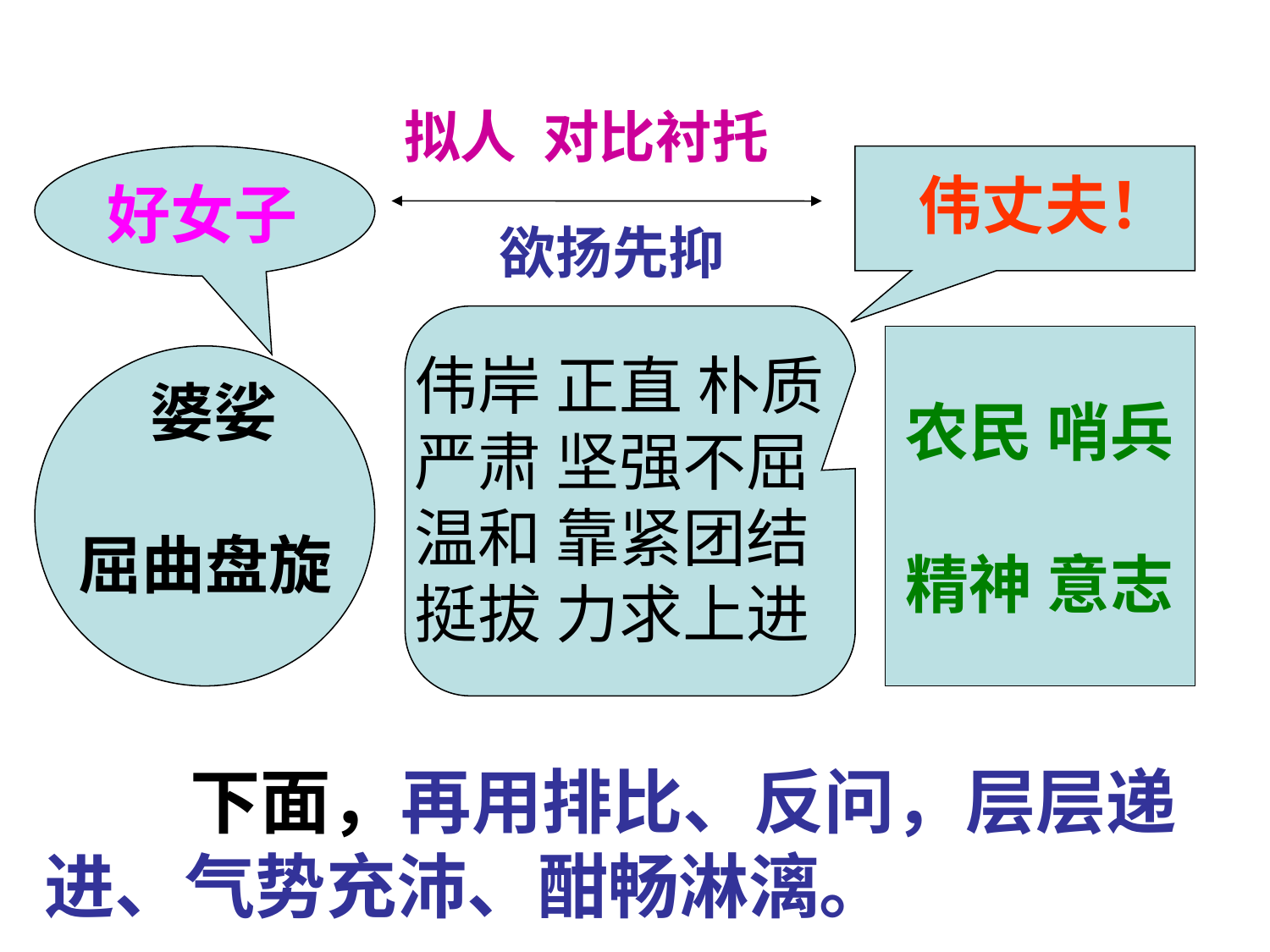

拟人  对比衬托
好女子

伟丈夫！

欲扬先抑

农民 哨兵

精神 意志
伟岸 正直 朴质
严肃 坚强不屈
温和 靠紧团结
挺拔 力求上进

    婆娑

屈曲盘旋

        下面，再用排比、反问，层层递进、气势充沛、酣畅淋漓。